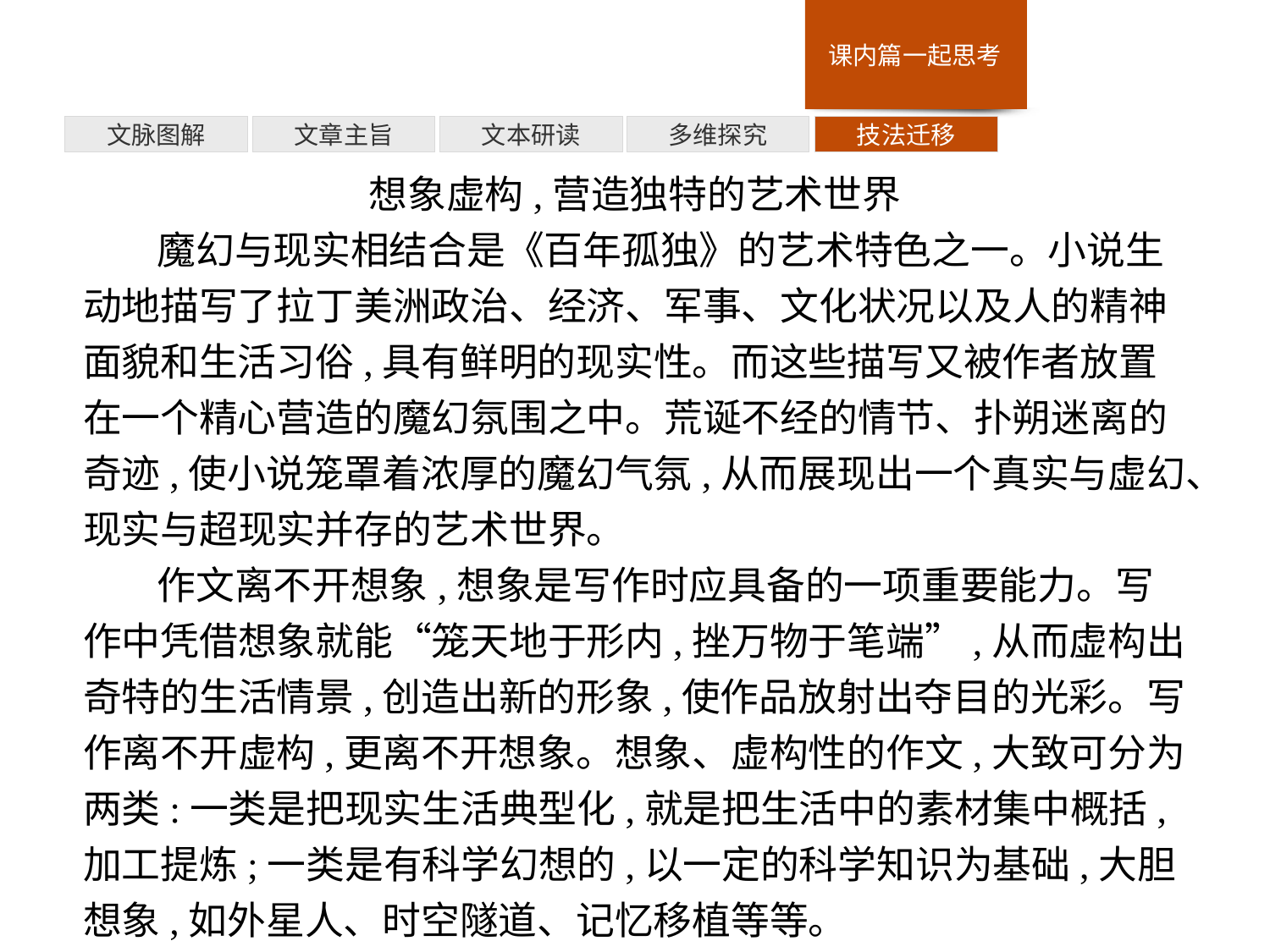

技法迁移
多维探究
文本研读
文章主旨
文脉图解
想象虚构,营造独特的艺术世界
魔幻与现实相结合是《百年孤独》的艺术特色之一。小说生动地描写了拉丁美洲政治、经济、军事、文化状况以及人的精神面貌和生活习俗,具有鲜明的现实性。而这些描写又被作者放置在一个精心营造的魔幻氛围之中。荒诞不经的情节、扑朔迷离的奇迹,使小说笼罩着浓厚的魔幻气氛,从而展现出一个真实与虚幻、现实与超现实并存的艺术世界。
作文离不开想象,想象是写作时应具备的一项重要能力。写作中凭借想象就能“笼天地于形内,挫万物于笔端”,从而虚构出奇特的生活情景,创造出新的形象,使作品放射出夺目的光彩。写作离不开虚构,更离不开想象。想象、虚构性的作文,大致可分为两类:一类是把现实生活典型化,就是把生活中的素材集中概括,加工提炼;一类是有科学幻想的,以一定的科学知识为基础,大胆想象,如外星人、时空隧道、记忆移植等等。